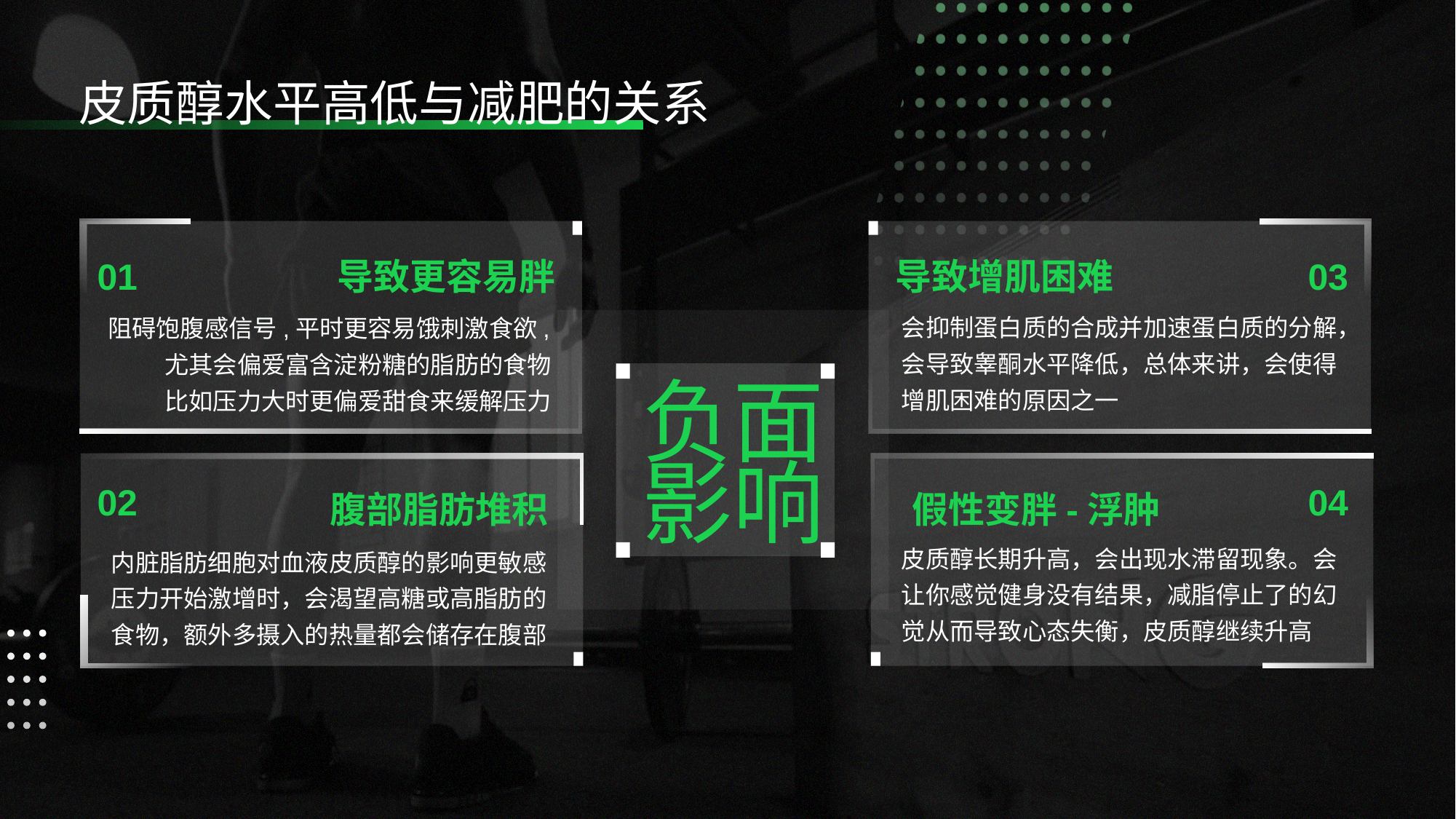

皮质醇水平高低与减肥的关系

01
 导致更容易胖
导致增肌困难
03
会抑制蛋白质的合成并加速蛋白质的分解，会导致睾酮水平降低，总体来讲，会使得增肌困难的原因之一
阻碍饱腹感信号,平时更容易饿刺激食欲,尤其会偏爱富含淀粉糖的脂肪的食物
比如压力大时更偏爱甜食来缓解压力

负面
影响

02
04
腹部脂肪堆积
 假性变胖-浮肿
皮质醇长期升高，会出现水滞留现象。会让你感觉健身没有结果，减脂停止了的幻觉从而导致心态失衡，皮质醇继续升高
内脏脂肪细胞对血液皮质醇的影响更敏感
压力开始激增时，会渴望高糖或高脂肪的
食物，额外多摄入的热量都会储存在腹部